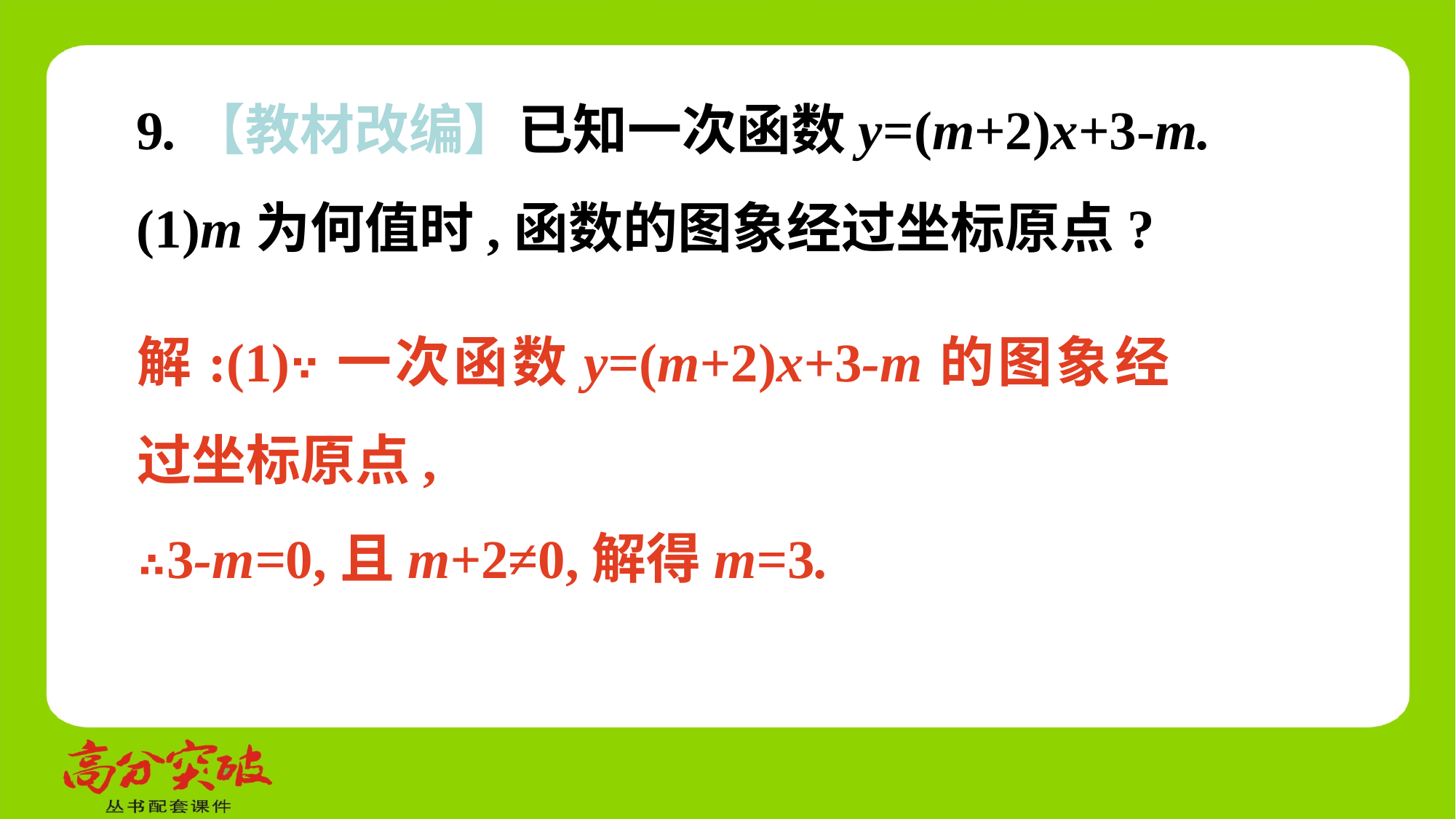

9.【教材改编】已知一次函数y=(m+2)x+3-m.
(1)m为何值时,函数的图象经过坐标原点?
解:(1)∵一次函数y=(m+2)x+3-m的图象经过坐标原点,
∴3-m=0,且m+2≠0,解得m=3.